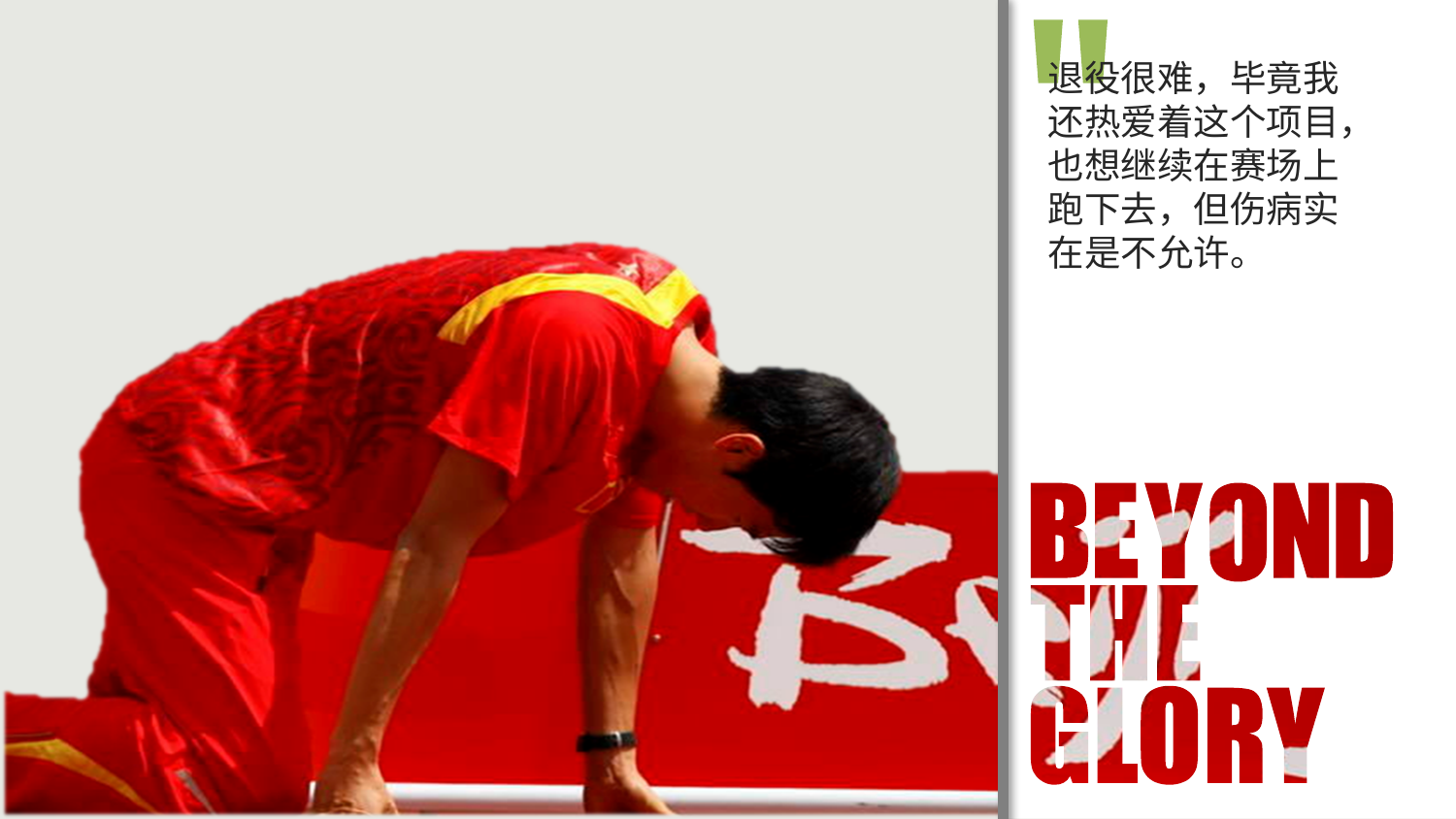

退役很难，毕竟我还热爱着这个项目，也想继续在赛场上跑下去，但伤病实在是不允许。